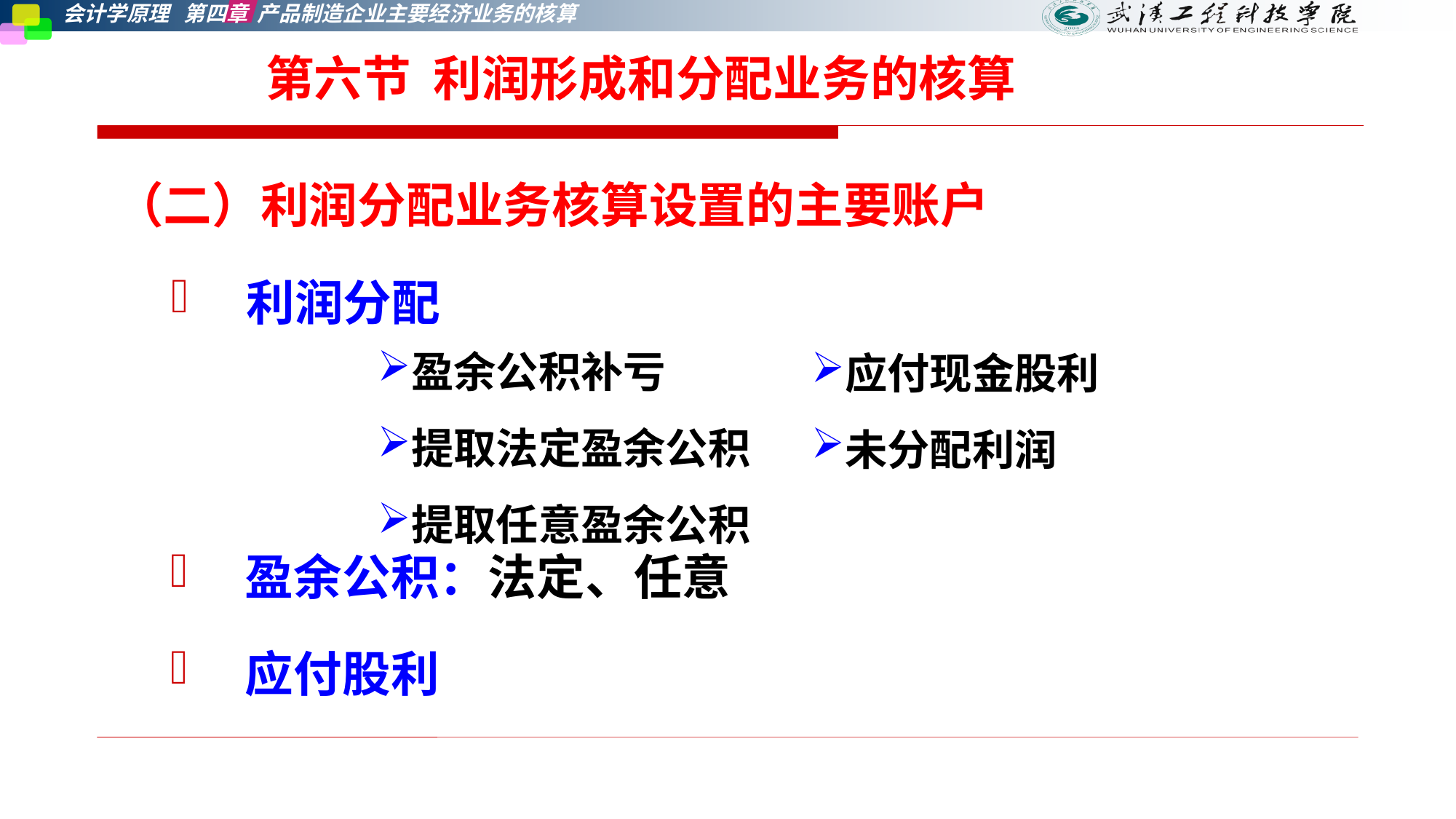

# 第六节  利润形成和分配业务的核算
（二）利润分配业务核算设置的主要账户
 利润分配

盈余公积补亏
提取法定盈余公积
提取任意盈余公积
应付现金股利
未分配利润

 盈余公积：法定、任意
 应付股利